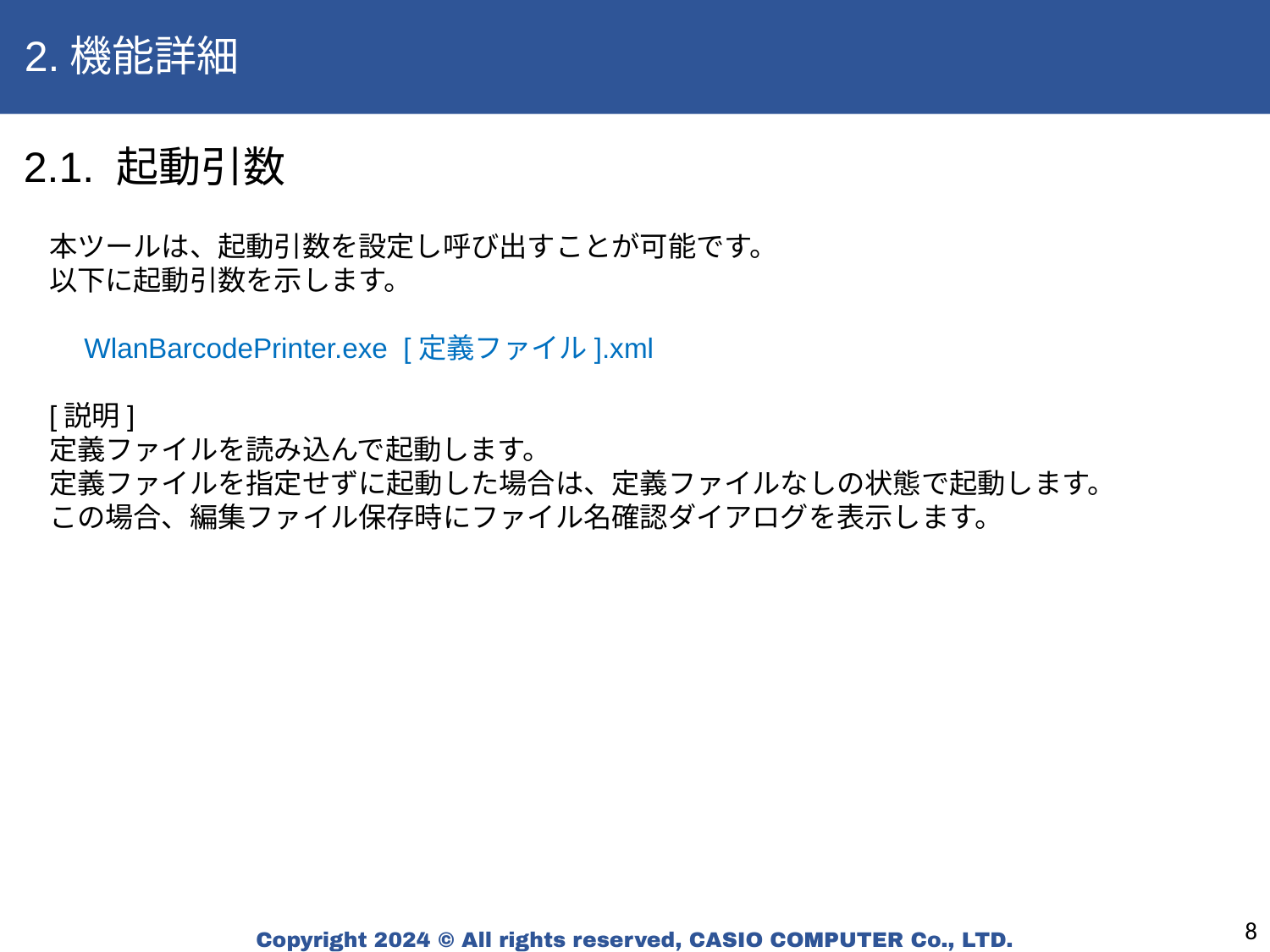

2.機能詳細
 2.1. 起動引数
本ツールは、起動引数を設定し呼び出すことが可能です。
以下に起動引数を示します。

　WlanBarcodePrinter.exe  [定義ファイル].xml

[説明]
定義ファイルを読み込んで起動します。
定義ファイルを指定せずに起動した場合は、定義ファイルなしの状態で起動します。
この場合、編集ファイル保存時にファイル名確認ダイアログを表示します。
8
Copyright 2024 © All rights reserved, CASIO COMPUTER Co., LTD.